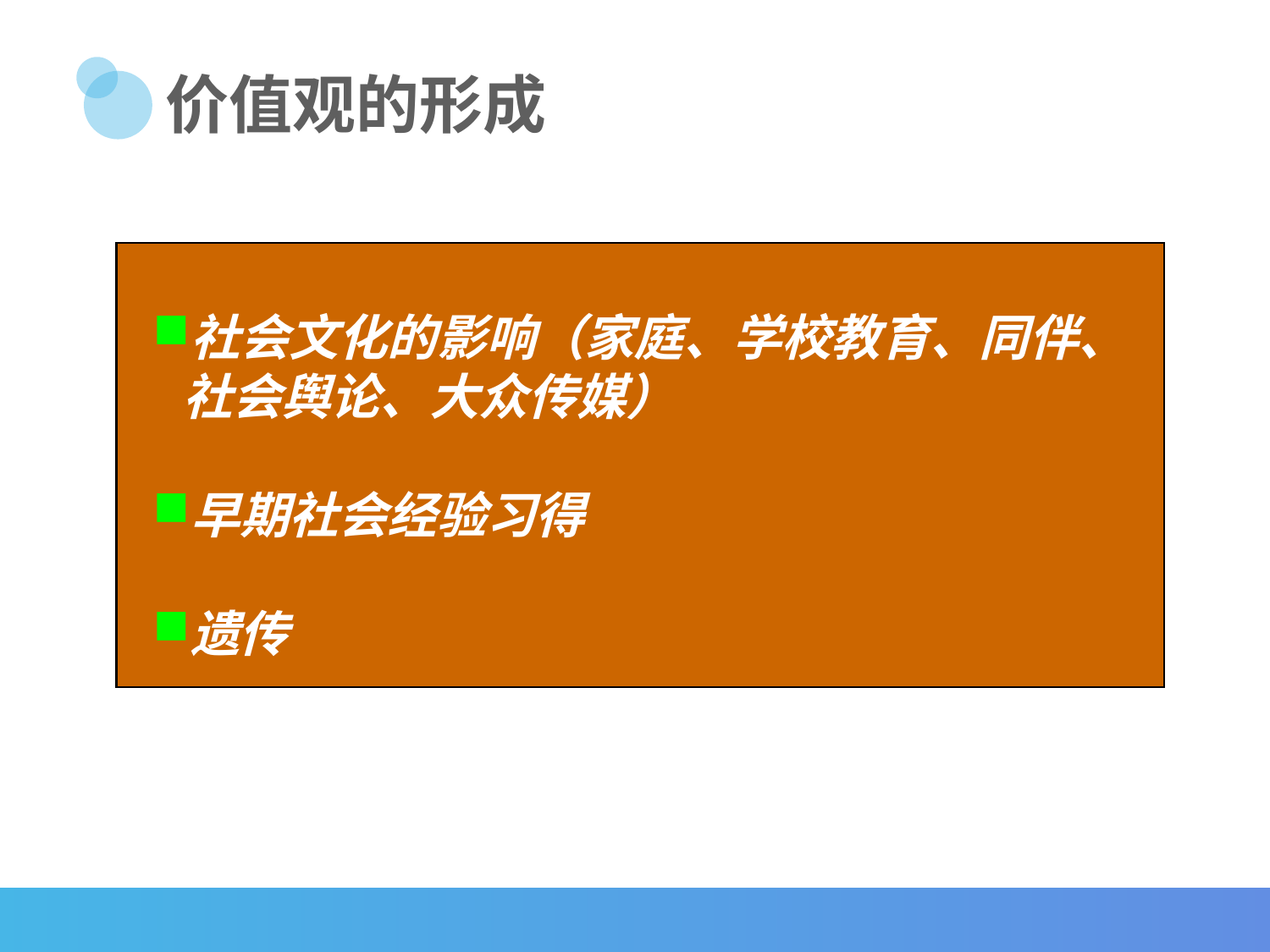

# 价值观的形成

社会文化的影响（家庭、学校教育、同伴、社会舆论、大众传媒）

早期社会经验习得

遗传